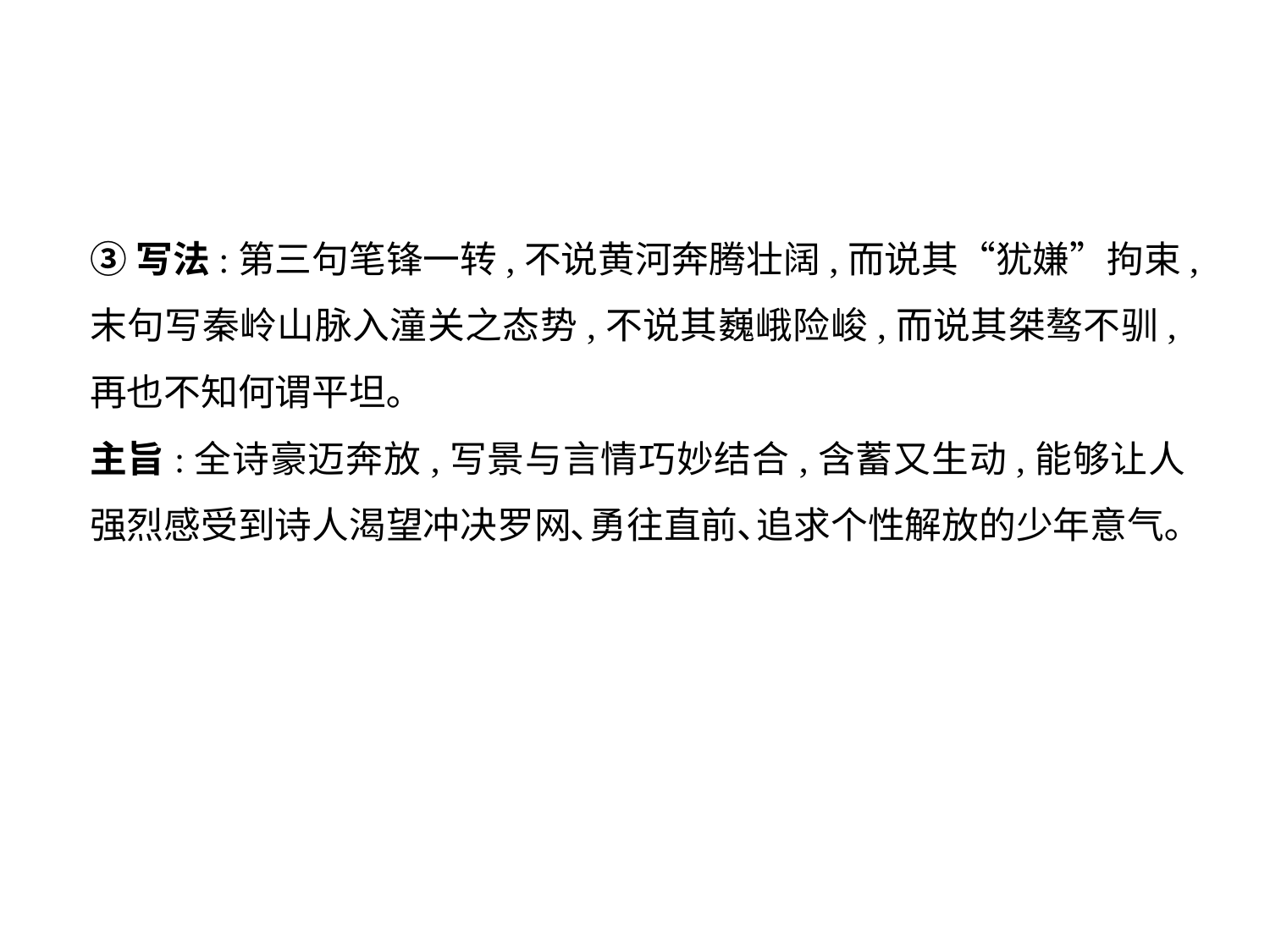

③写法:第三句笔锋一转,不说黄河奔腾壮阔,而说其“犹嫌”拘束,末句写秦岭山脉入潼关之态势,不说其巍峨险峻,而说其桀骜不驯,再也不知何谓平坦｡
主旨:全诗豪迈奔放,写景与言情巧妙结合,含蓄又生动,能够让人强烈感受到诗人渴望冲决罗网､勇往直前､追求个性解放的少年意气｡